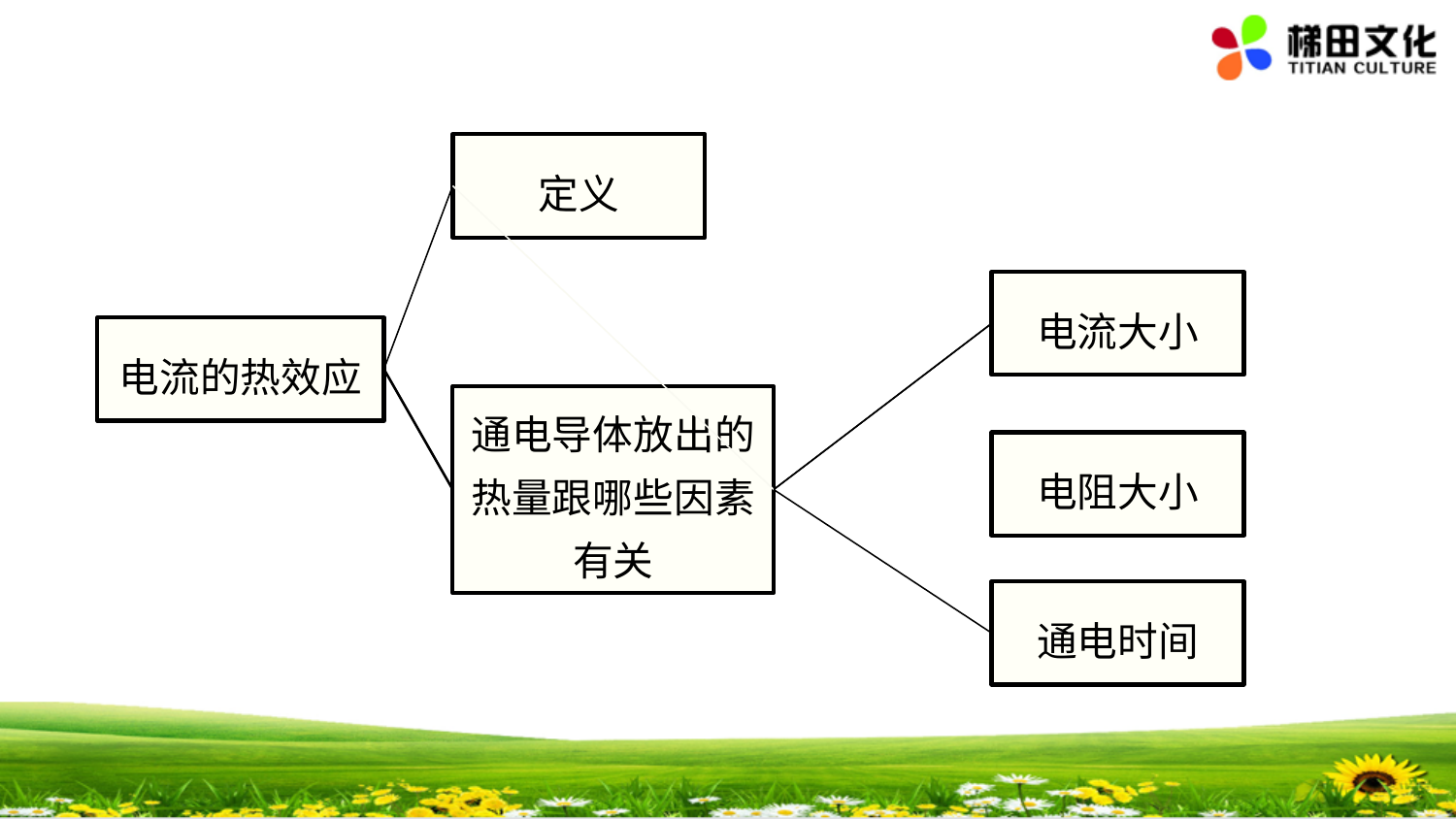

定义
电流大小
电流的热效应
通电导体放出的热量跟哪些因素有关
电阻大小
通电时间